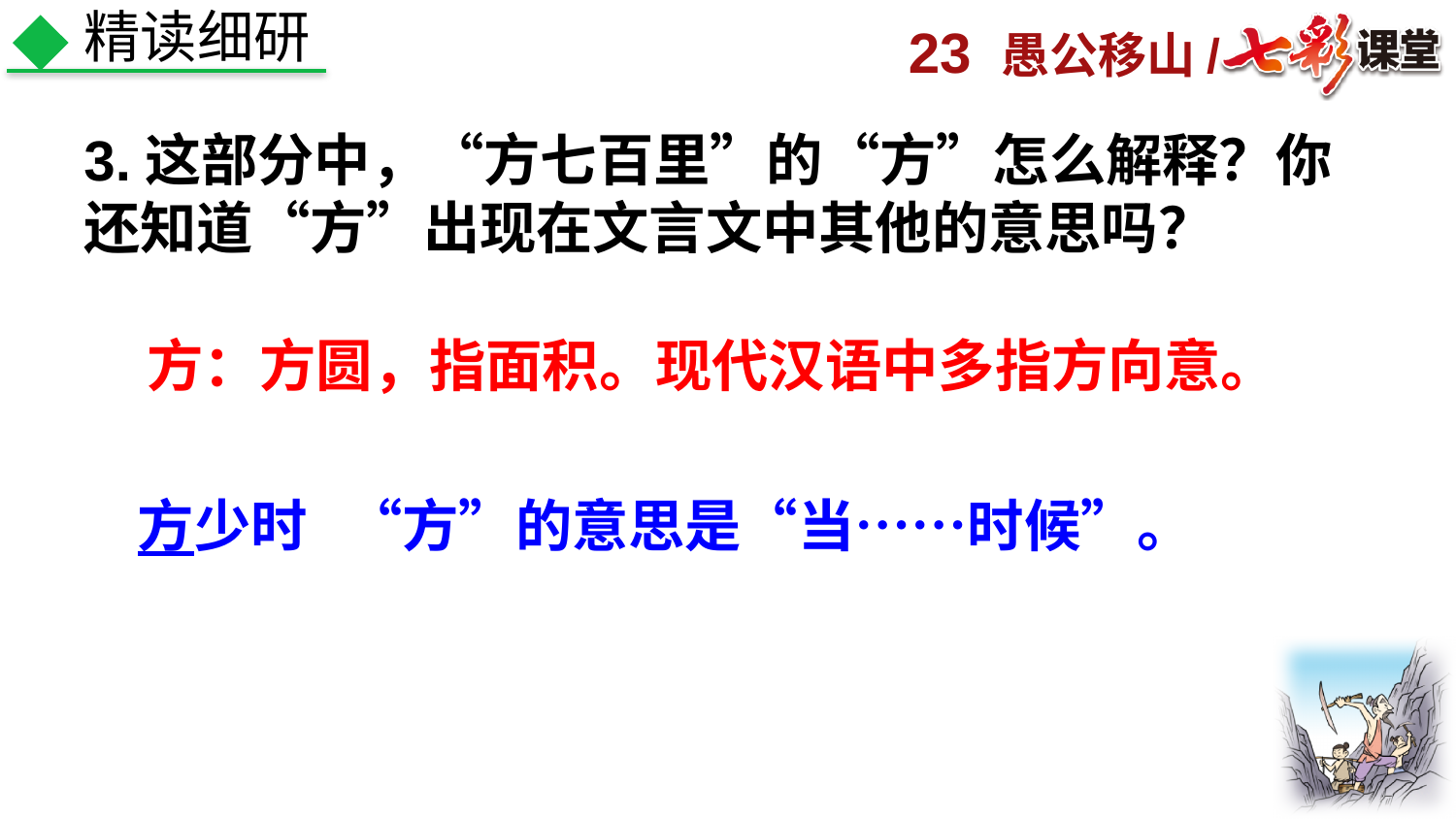

精读细研

3.这部分中，“方七百里”的“方”怎么解释？你还知道“方”出现在文言文中其他的意思吗？
方：方圆，指面积。现代汉语中多指方向意。
方少时   “方”的意思是“当……时候”。